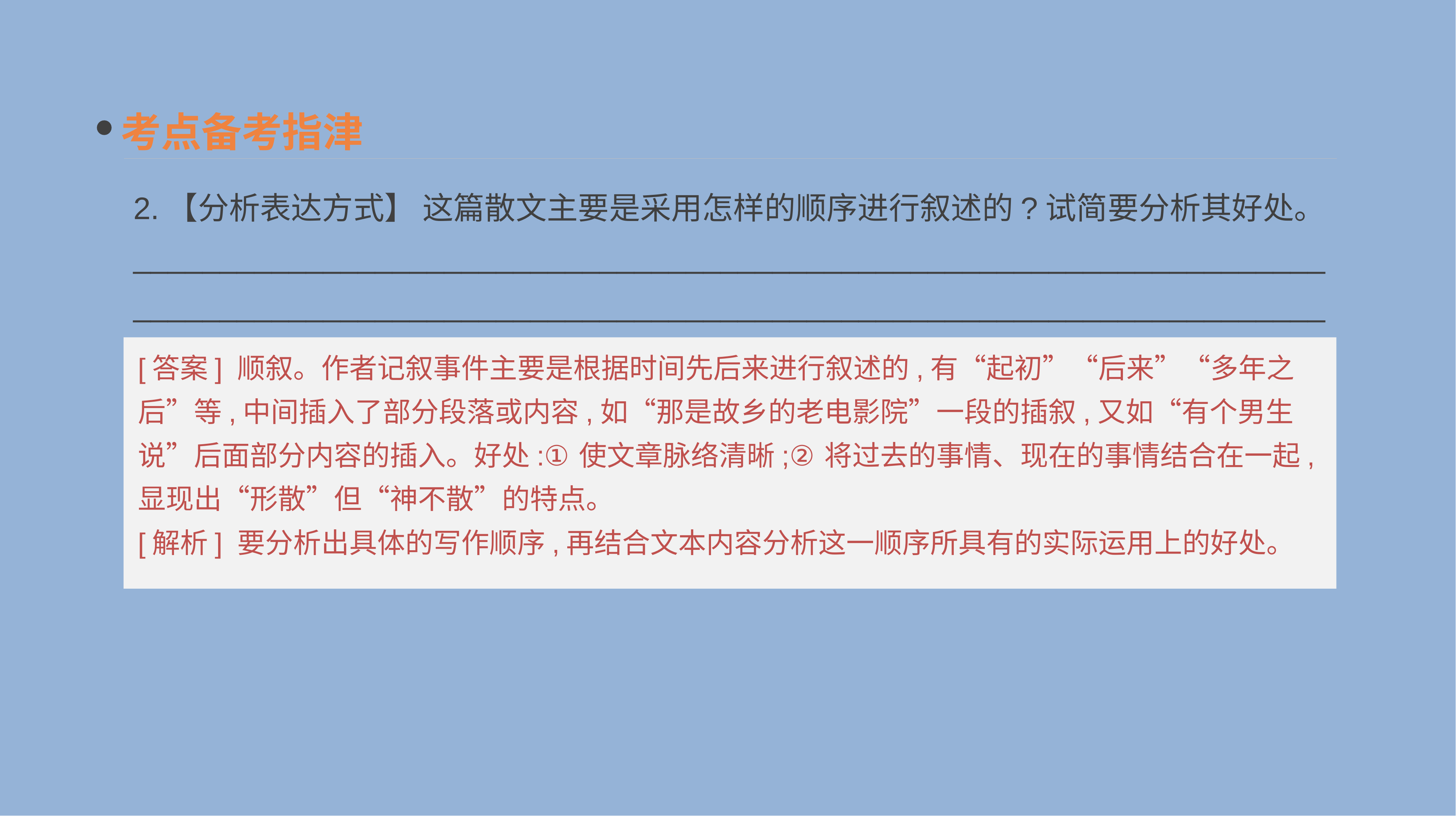

考点备考指津

2.【分析表达方式】 这篇散文主要是采用怎样的顺序进行叙述的?试简要分析其好处。__________________________________________________________________________________________________________________________________________________________________________

[答案] 顺叙。作者记叙事件主要是根据时间先后来进行叙述的,有“起初”“后来”“多年之后”等,中间插入了部分段落或内容,如“那是故乡的老电影院”一段的插叙,又如“有个男生说”后面部分内容的插入。好处:①使文章脉络清晰;②将过去的事情、现在的事情结合在一起,显现出“形散”但“神不散”的特点。
[解析] 要分析出具体的写作顺序,再结合文本内容分析这一顺序所具有的实际运用上的好处。